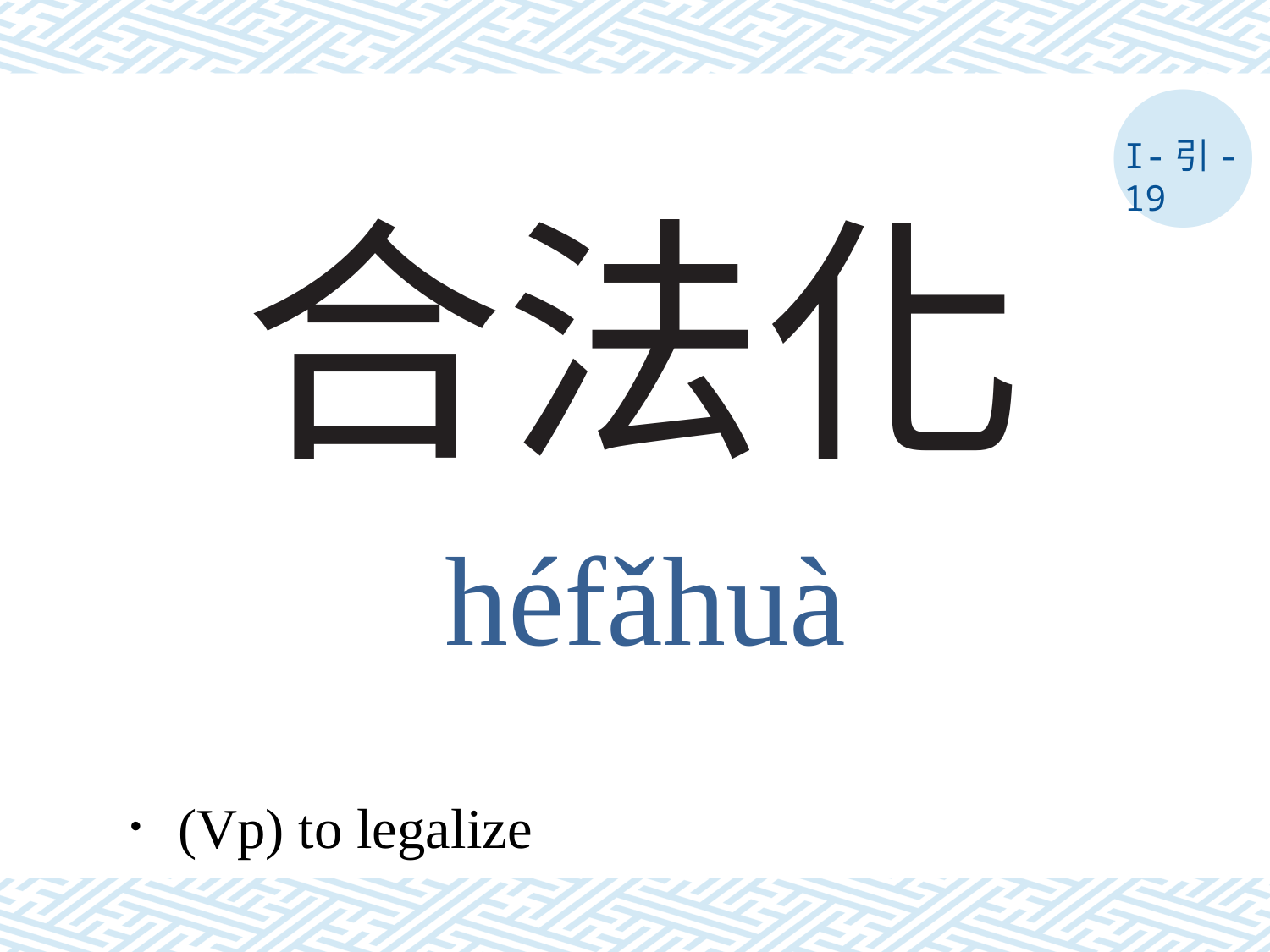

I-引-19

# 合法化
héfǎhuà
．(Vp) to legalize